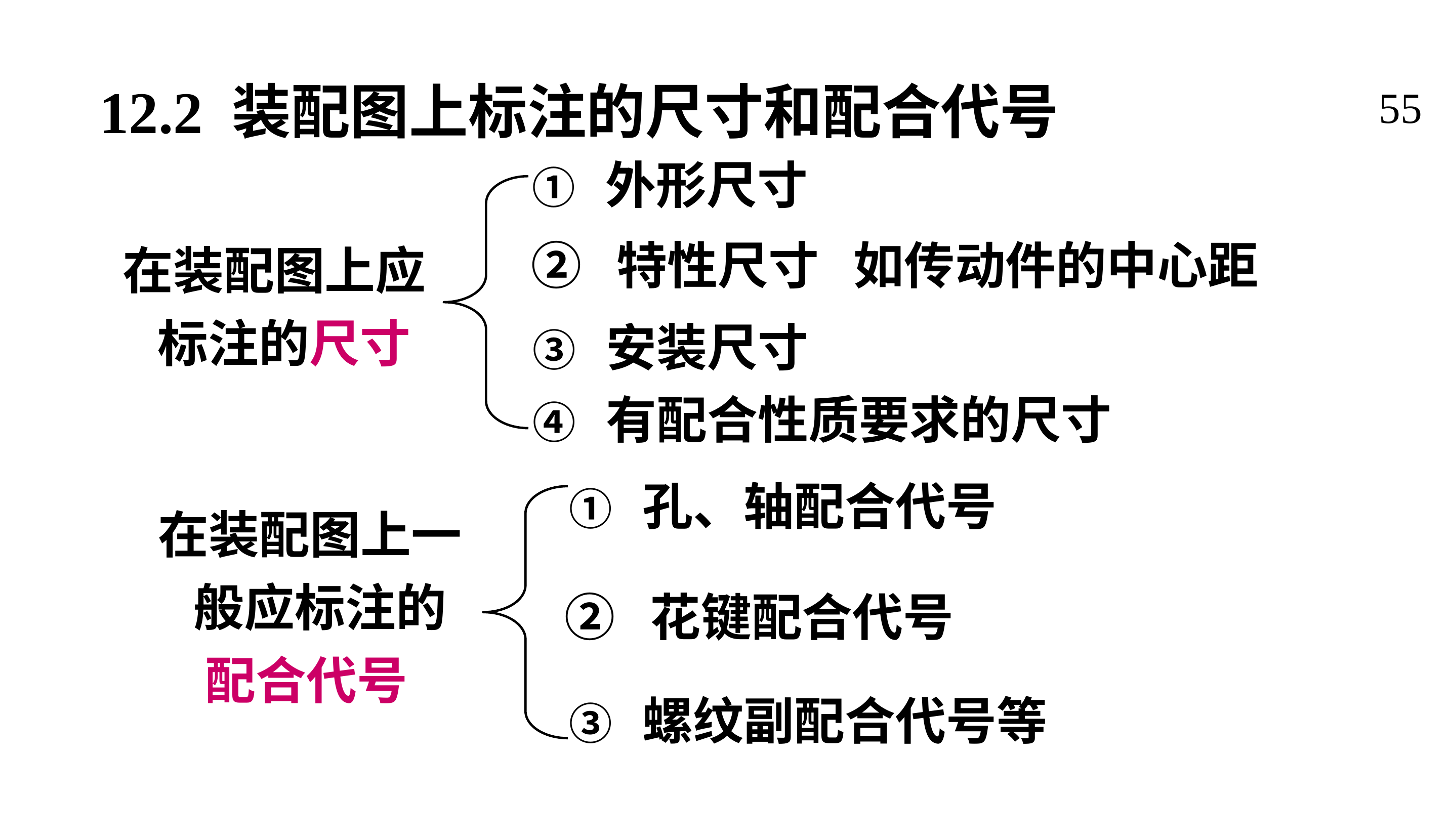

12.2 装配图上标注的尺寸和配合代号
55
①  外形尺寸

在装配图上应
  标注的尺寸
②  特性尺寸   如传动件的中心距
③  安装尺寸
④  有配合性质要求的尺寸
①  孔、轴配合代号

在装配图上一
  般应标注的
   配合代号
②  花键配合代号
③  螺纹副配合代号等